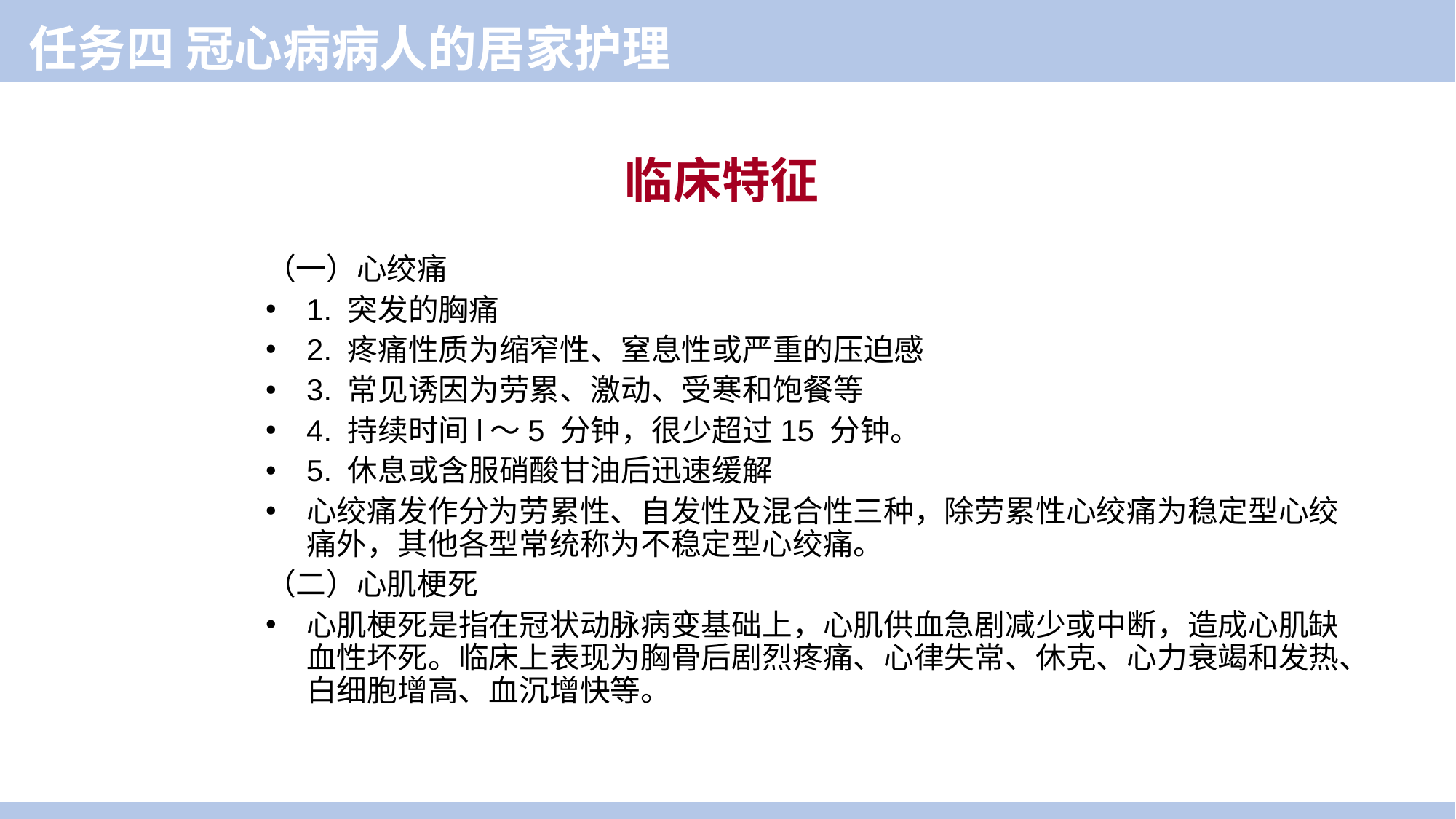

任务四 冠心病病人的居家护理
临床特征
（一）心绞痛
1. 突发的胸痛
2. 疼痛性质为缩窄性、窒息性或严重的压迫感
3. 常见诱因为劳累、激动、受寒和饱餐等
4. 持续时间l～5 分钟，很少超过15 分钟。
5. 休息或含服硝酸甘油后迅速缓解
心绞痛发作分为劳累性、自发性及混合性三种，除劳累性心绞痛为稳定型心绞痛外，其他各型常统称为不稳定型心绞痛。
（二）心肌梗死
心肌梗死是指在冠状动脉病变基础上，心肌供血急剧减少或中断，造成心肌缺血性坏死。临床上表现为胸骨后剧烈疼痛、心律失常、休克、心力衰竭和发热、白细胞增高、血沉增快等。